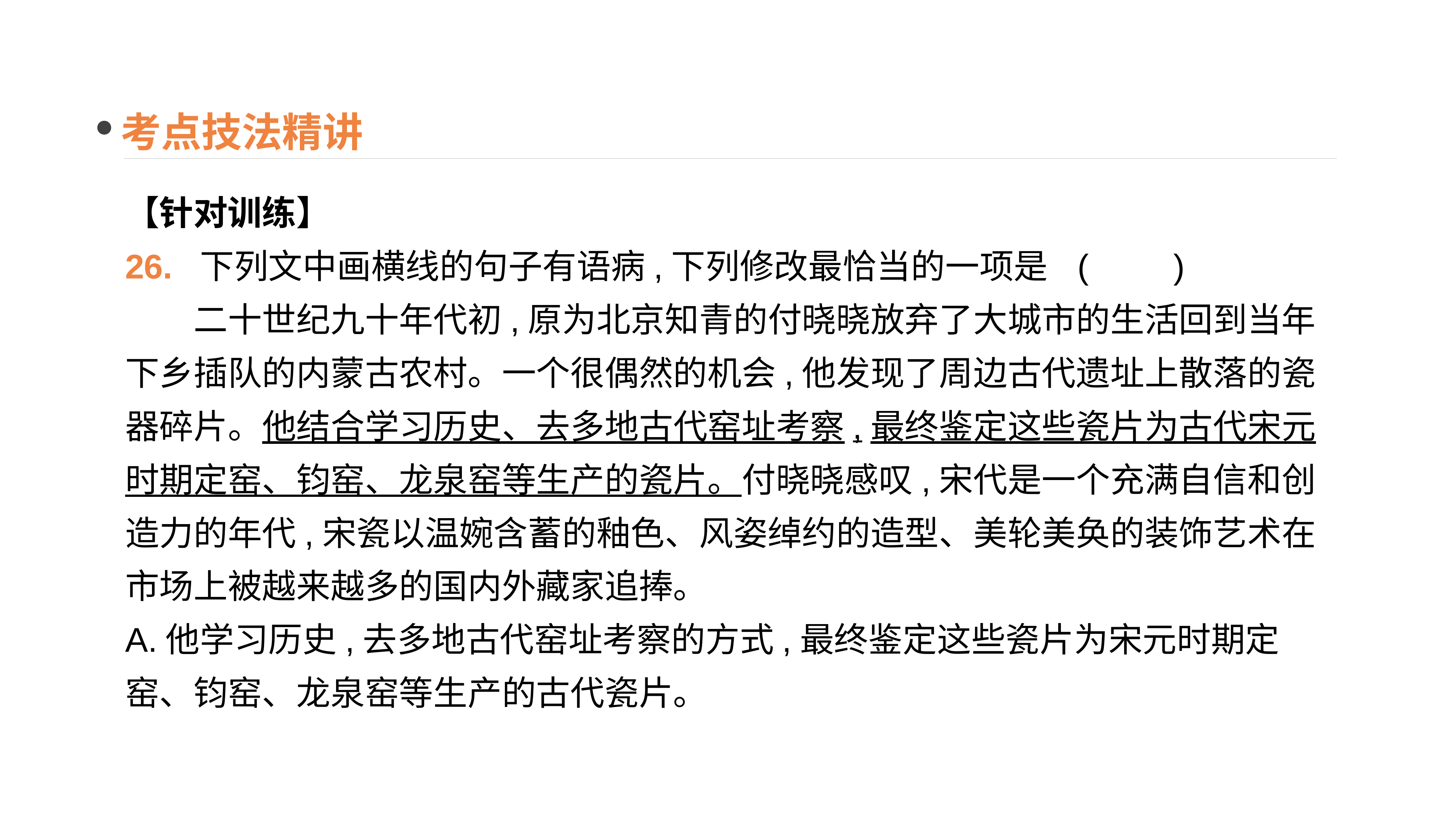

考点技法精讲

【针对训练】
26.  下列文中画横线的句子有语病,下列修改最恰当的一项是	(　　)
　　二十世纪九十年代初,原为北京知青的付晓晓放弃了大城市的生活回到当年下乡插队的内蒙古农村。一个很偶然的机会,他发现了周边古代遗址上散落的瓷器碎片。他结合学习历史、去多地古代窑址考察,最终鉴定这些瓷片为古代宋元时期定窑、钧窑、龙泉窑等生产的瓷片。付晓晓感叹,宋代是一个充满自信和创造力的年代,宋瓷以温婉含蓄的釉色、风姿绰约的造型、美轮美奂的装饰艺术在市场上被越来越多的国内外藏家追捧。
A.他学习历史,去多地古代窑址考察的方式,最终鉴定这些瓷片为宋元时期定窑、钧窑、龙泉窑等生产的古代瓷片。